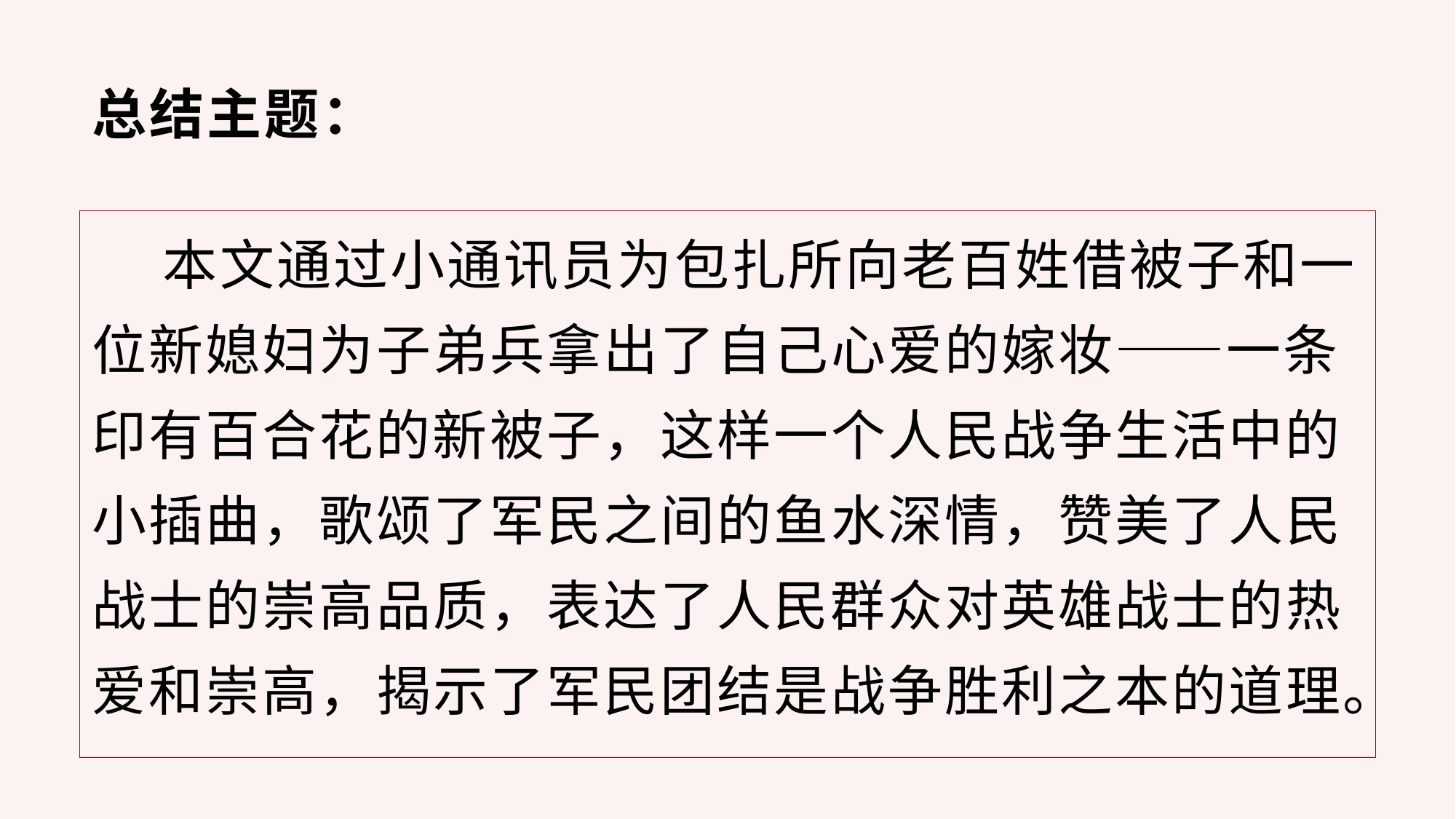

# 总结主题：
    本文通过小通讯员为包扎所向老百姓借被子和一位新媳妇为子弟兵拿出了自己心爱的嫁妆——一条印有百合花的新被子，这样一个人民战争生活中的小插曲，歌颂了军民之间的鱼水深情，赞美了人民战士的崇高品质，表达了人民群众对英雄战士的热爱和崇高，揭示了军民团结是战争胜利之本的道理。